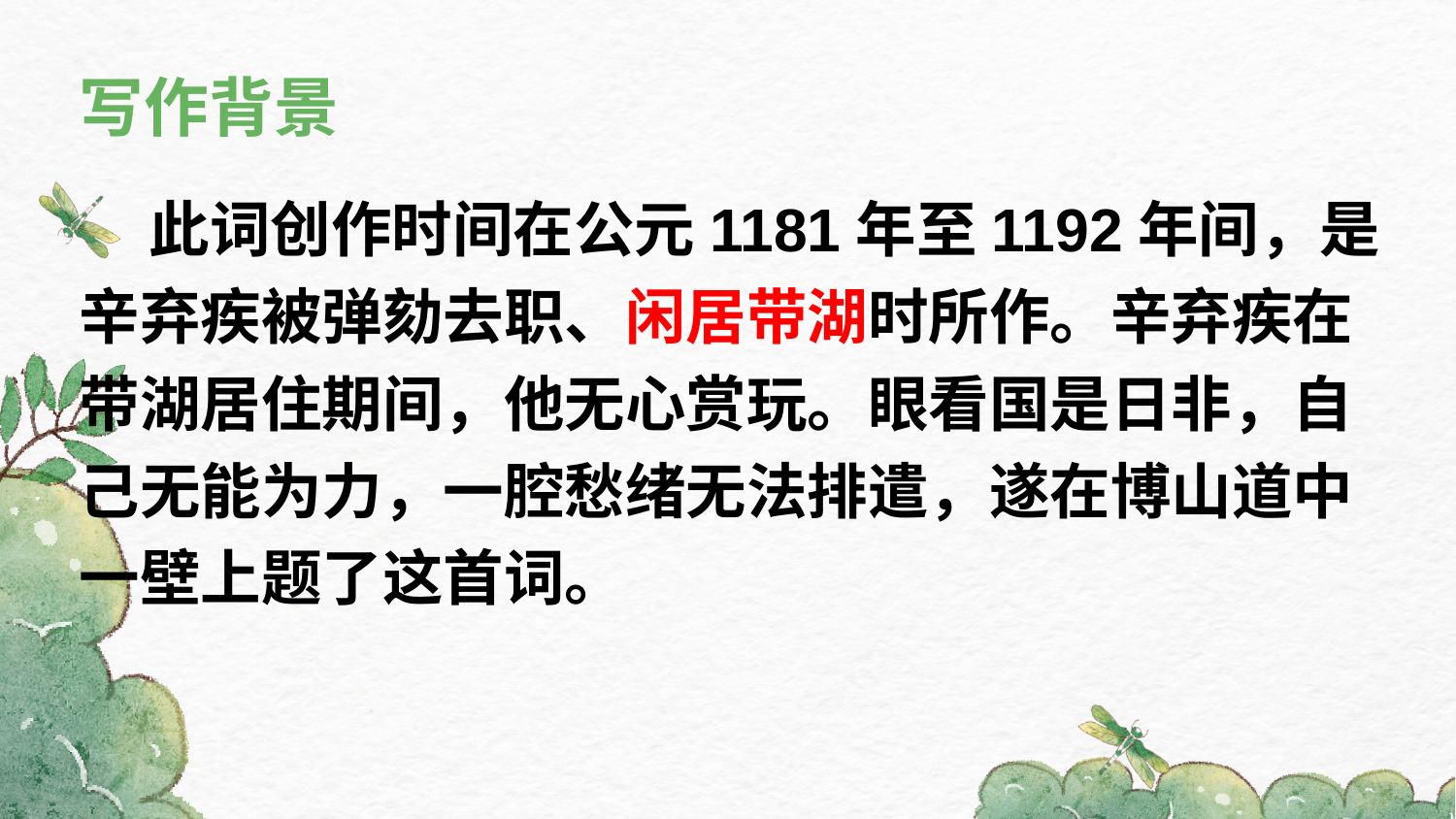

写作背景
    此词创作时间在公元1181年至1192年间，是辛弃疾被弹劾去职、闲居带湖时所作。辛弃疾在带湖居住期间，他无心赏玩。眼看国是日非，自己无能为力，一腔愁绪无法排遣，遂在博山道中一壁上题了这首词。